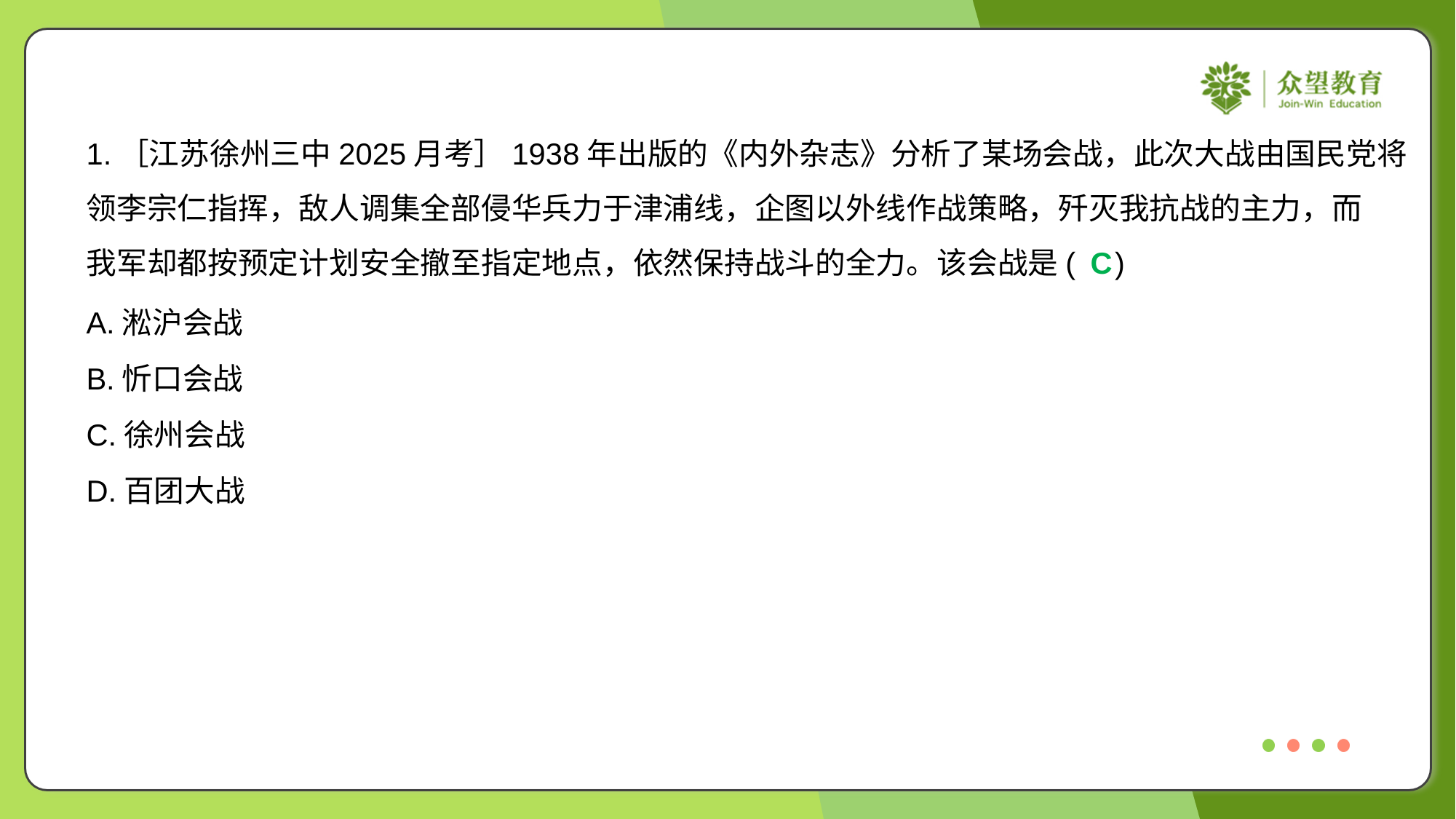

1.［江苏徐州三中2025月考］1938年出版的《内外杂志》分析了某场会战，此次大战由国民党将
领李宗仁指挥，敌人调集全部侵华兵力于津浦线，企图以外线作战策略，歼灭我抗战的主力，而
我军却都按预定计划安全撤至指定地点，依然保持战斗的全力。该会战是(     )
C
A.淞沪会战
B.忻口会战
C.徐州会战
D.百团大战